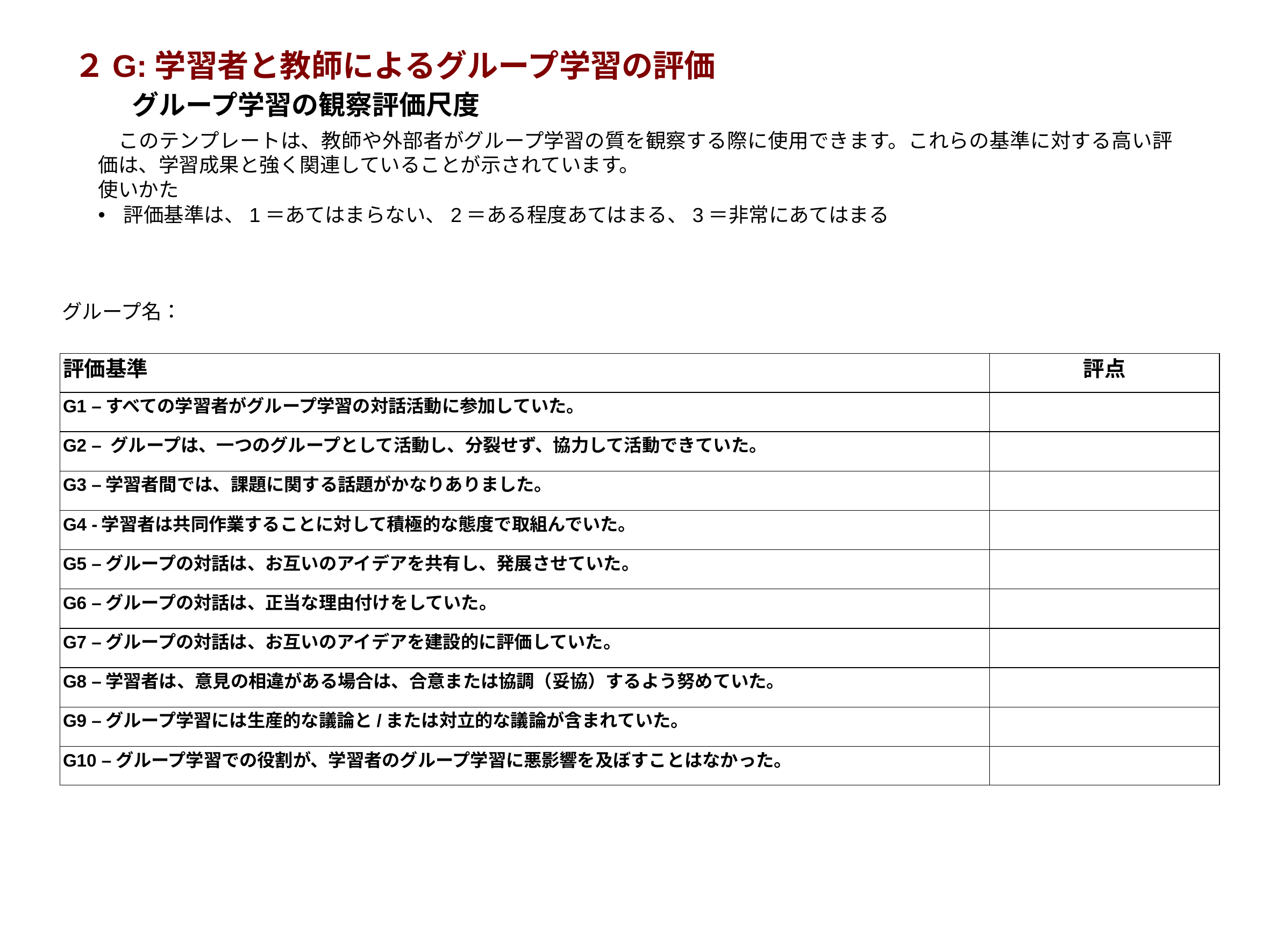

# ２G:学習者と教師によるグループ学習の評価 　　グループ学習の観察評価尺度
　このテンプレートは、教師や外部者がグループ学習の質を観察する際に使用できます。これらの基準に対する高い評価は、学習成果と強く関連していることが示されています。
使いかた
評価基準は、1＝あてはまらない、2＝ある程度あてはまる、3＝非常にあてはまる

グループ名：
| 評価基準 | 評点 |
| --- | --- |
| G1 –すべての学習者がグループ学習の対話活動に参加していた。 |  |
| G2 – グループは、一つのグループとして活動し、分裂せず、協力して活動できていた。 |  |
| G3 –学習者間では、課題に関する話題がかなりありました。 |  |
| G4 -学習者は共同作業することに対して積極的な態度で取組んでいた。 |  |
| G5 –グループの対話は、お互いのアイデアを共有し、発展させていた。 |  |
| G6 –グループの対話は、正当な理由付けをしていた。 |  |
| G7 –グループの対話は、お互いのアイデアを建設的に評価していた。 |  |
| G8 –学習者は、意見の相違がある場合は、合意または協調（妥協）するよう努めていた。 |  |
| G9 –グループ学習には生産的な議論と/または対立的な議論が含まれていた。 |  |
| G10 –グループ学習での役割が、学習者のグループ学習に悪影響を及ぼすことはなかった。 |  |